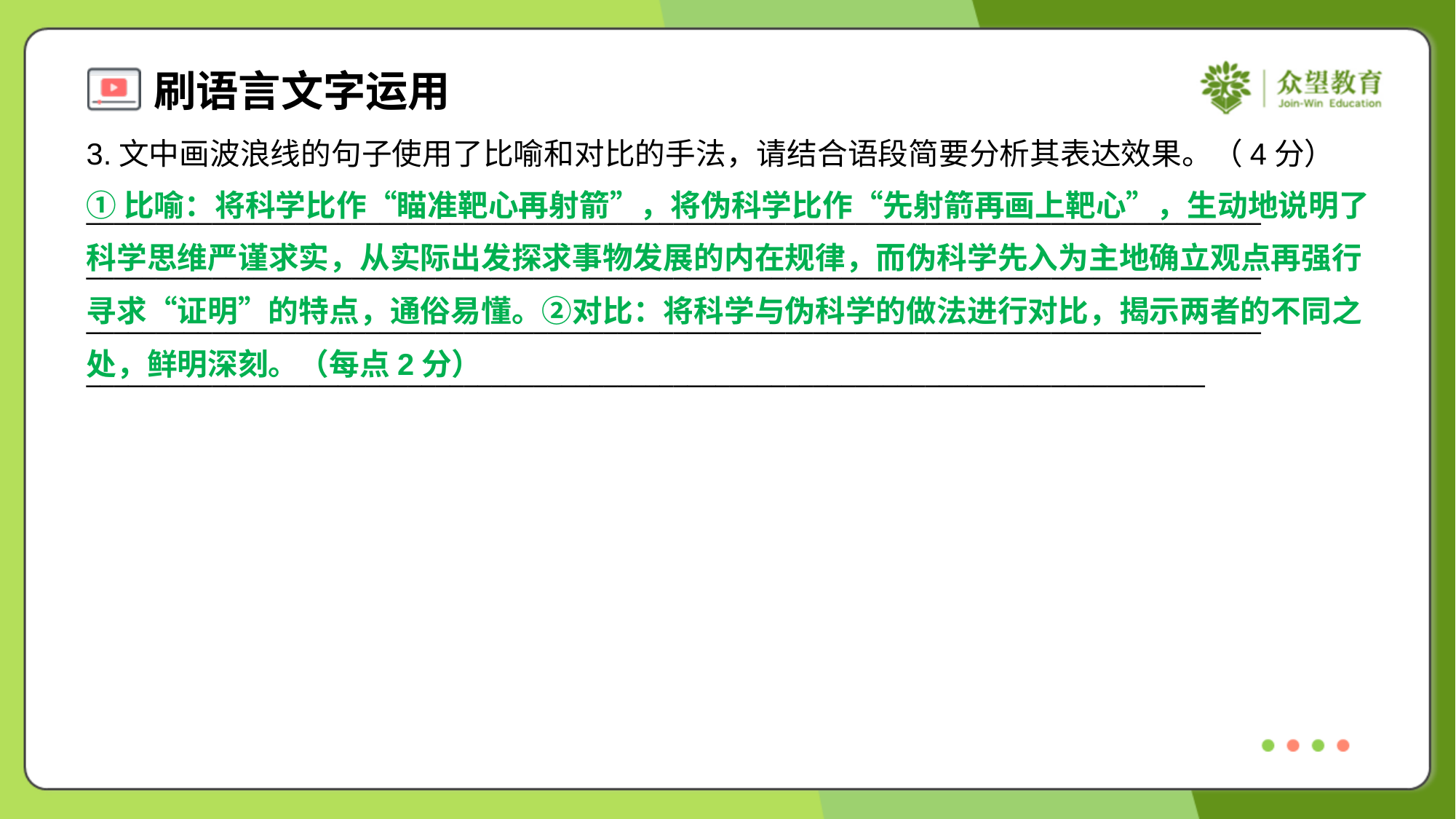

3.文中画波浪线的句子使用了比喻和对比的手法，请结合语段简要分析其表达效果。（4分）
____________________________________________________________________________________
____________________________________________________________________________________
____________________________________________________________________________________
________________________________________________________________________________
①比喻：将科学比作“瞄准靶心再射箭”，将伪科学比作“先射箭再画上靶心”，生动地说明了
科学思维严谨求实，从实际出发探求事物发展的内在规律，而伪科学先入为主地确立观点再强行
寻求“证明”的特点，通俗易懂。②对比：将科学与伪科学的做法进行对比，揭示两者的不同之
处，鲜明深刻。（每点2分）